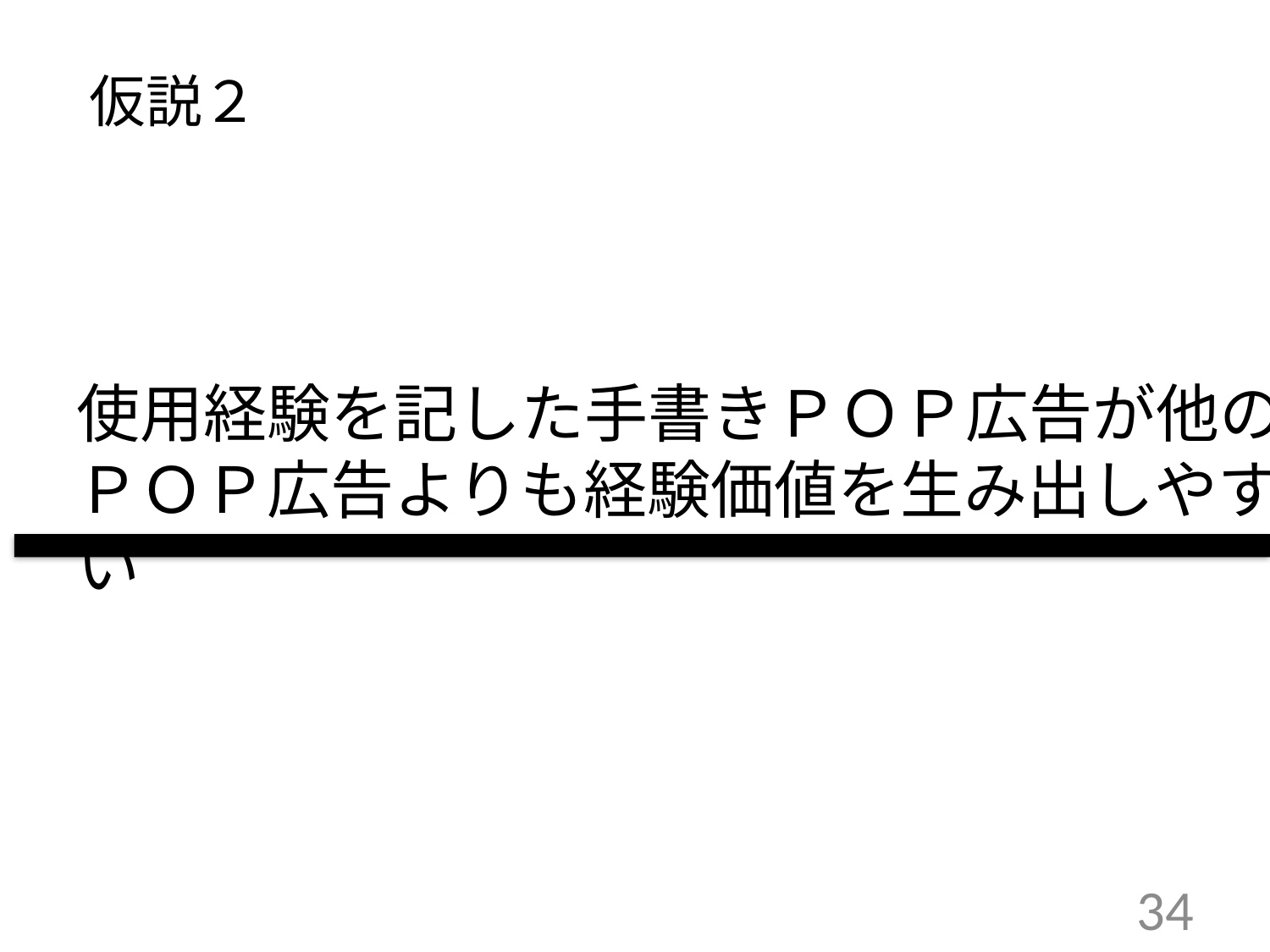

# 仮説２
使用経験を記した手書きＰＯＰ広告が他の
ＰＯＰ広告よりも経験価値を生み出しやすい

34